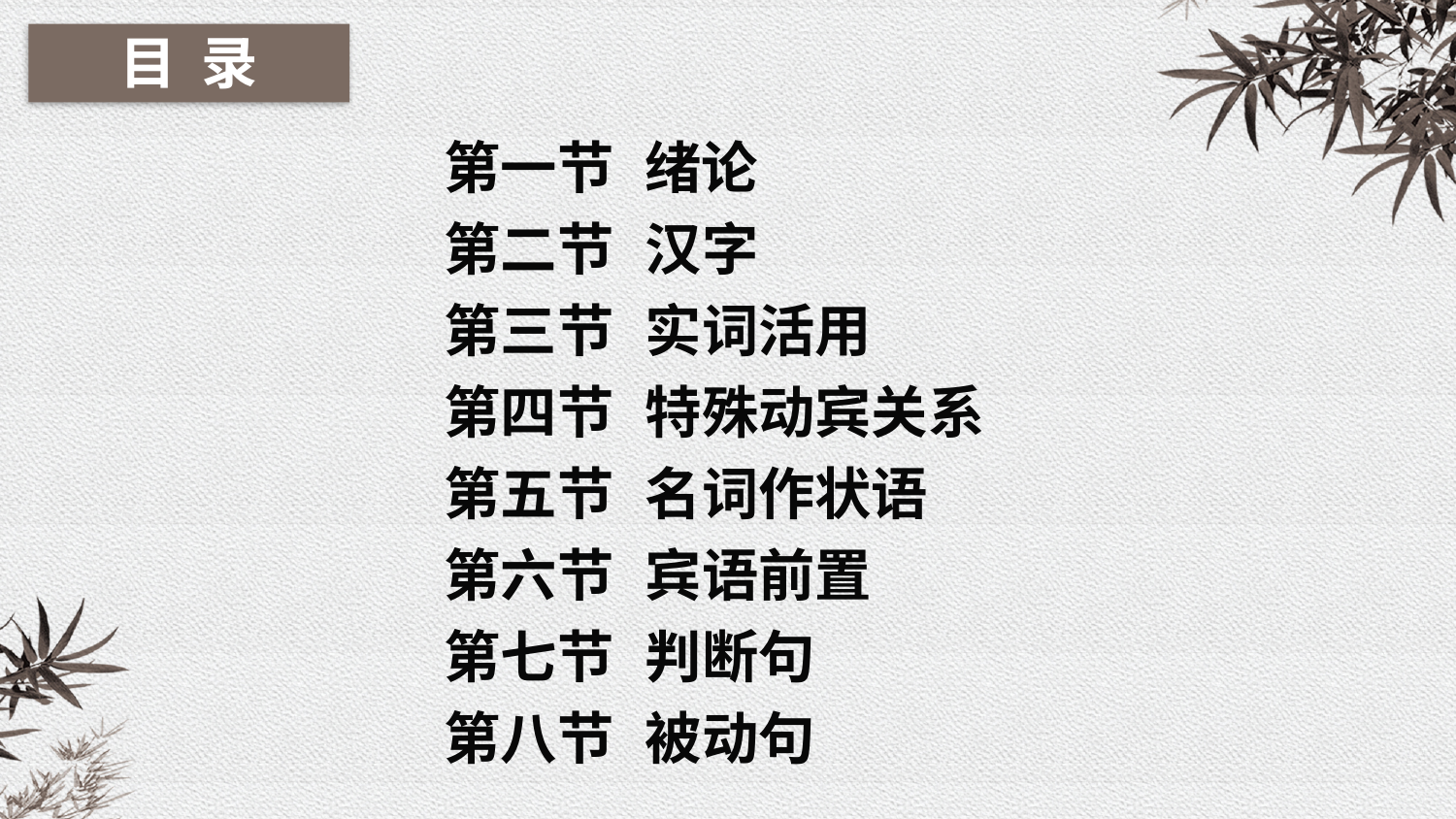

目  录

第一节  绪论
第二节  汉字
第三节  实词活用
第四节  特殊动宾关系
第五节  名词作状语
第六节  宾语前置
第七节  判断句
第八节  被动句